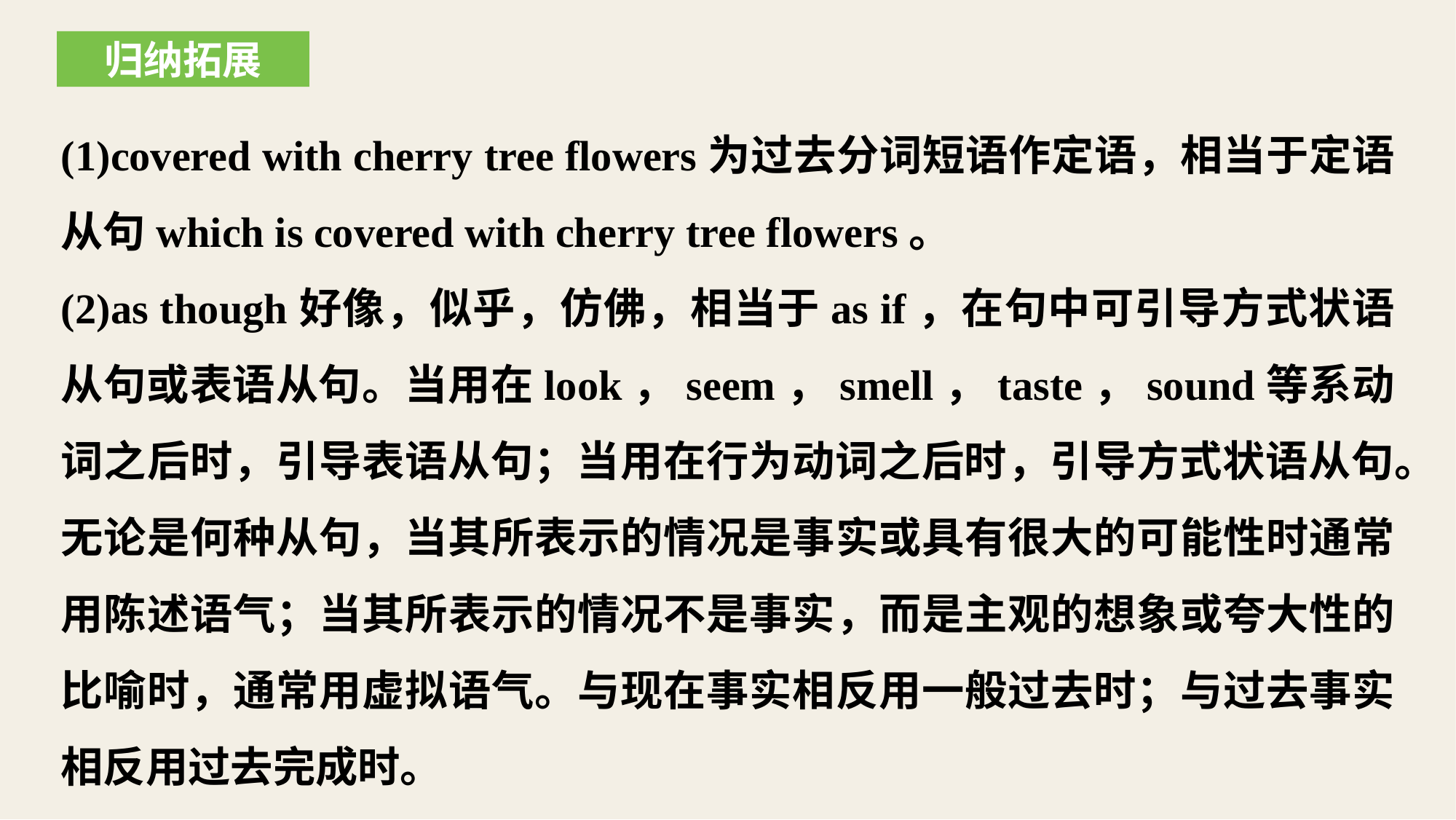

归纳拓展
(1)covered with cherry tree flowers为过去分词短语作定语，相当于定语从句which is covered with cherry tree flowers。
(2)as though好像，似乎，仿佛，相当于as if，在句中可引导方式状语从句或表语从句。当用在look，seem，smell，taste，sound等系动词之后时，引导表语从句；当用在行为动词之后时，引导方式状语从句。无论是何种从句，当其所表示的情况是事实或具有很大的可能性时通常用陈述语气；当其所表示的情况不是事实，而是主观的想象或夸大性的比喻时，通常用虚拟语气。与现在事实相反用一般过去时；与过去事实相反用过去完成时。